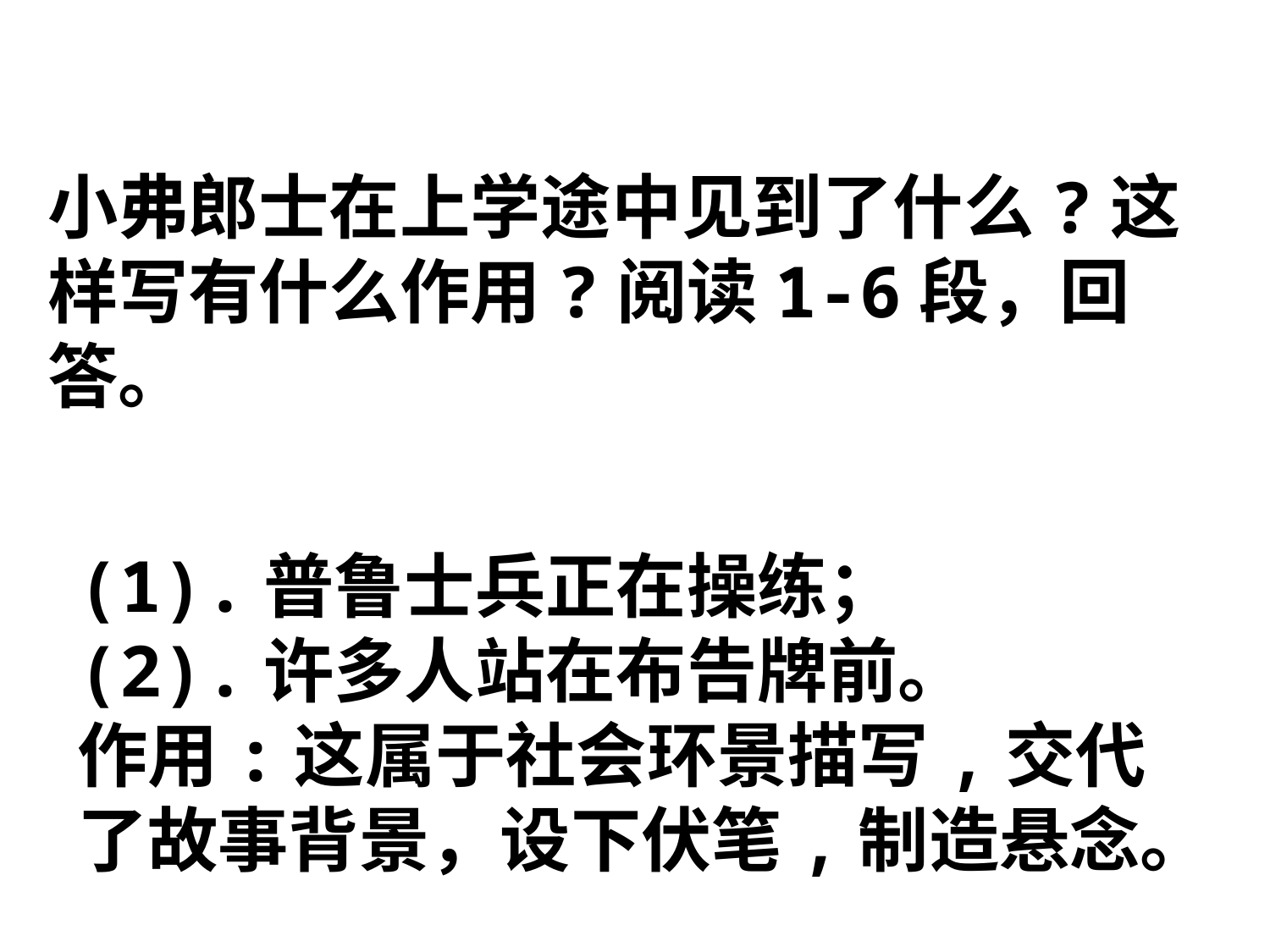

小弗郎士在上学途中见到了什么?这样写有什么作用?阅读1-6段，回答。
(1).普鲁士兵正在操练；
(2).许多人站在布告牌前。
作用:这属于社会环景描写,交代了故事背景，设下伏笔,制造悬念。